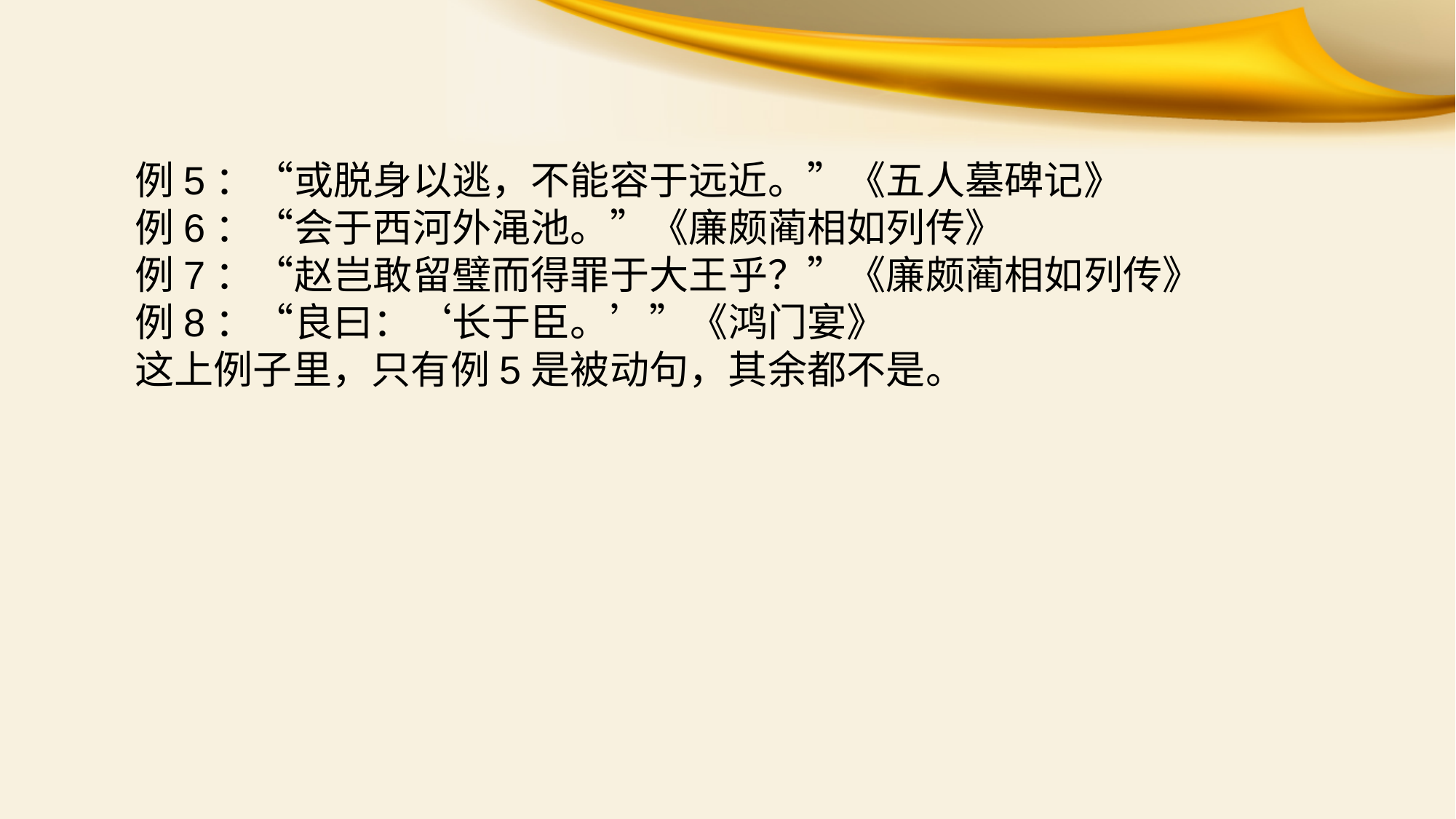

例5：“或脱身以逃，不能容于远近。”《五人墓碑记》
　　例6：“会于西河外渑池。”《廉颇蔺相如列传》
　　例7：“赵岂敢留璧而得罪于大王乎？”《廉颇蔺相如列传》
　　例8：“良曰：‘长于臣。’”《鸿门宴》
　　这上例子里，只有例5是被动句，其余都不是。